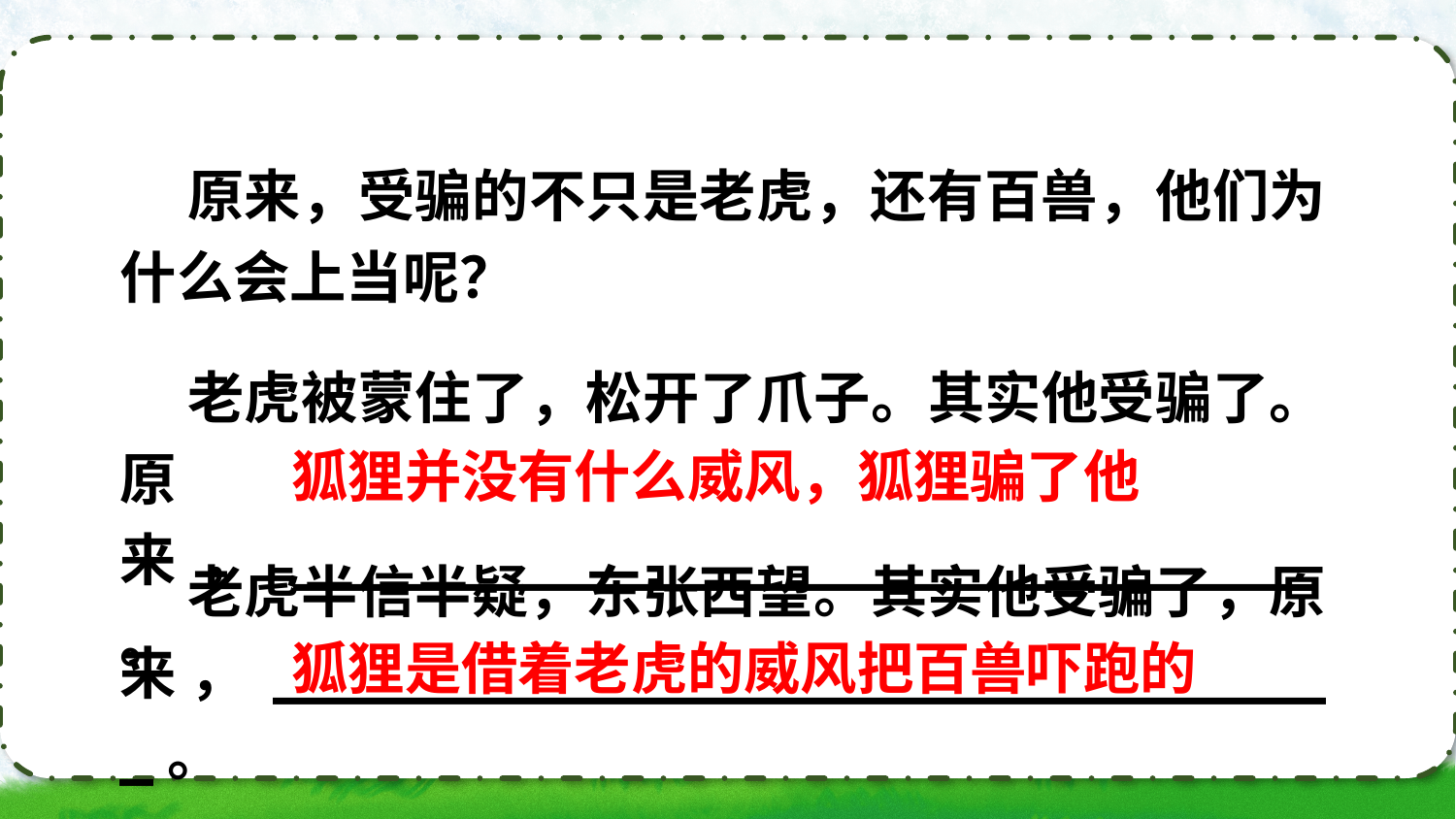

原来，受骗的不只是老虎，还有百兽，他们为什么会上当呢？
    老虎被蒙住了，松开了爪子。其实他受骗了。原来，______________________________。
狐狸并没有什么威风，狐狸骗了他
    老虎半信半疑，东张西望。其实他受骗了，原来，________________________________。
狐狸是借着老虎的威风把百兽吓跑的